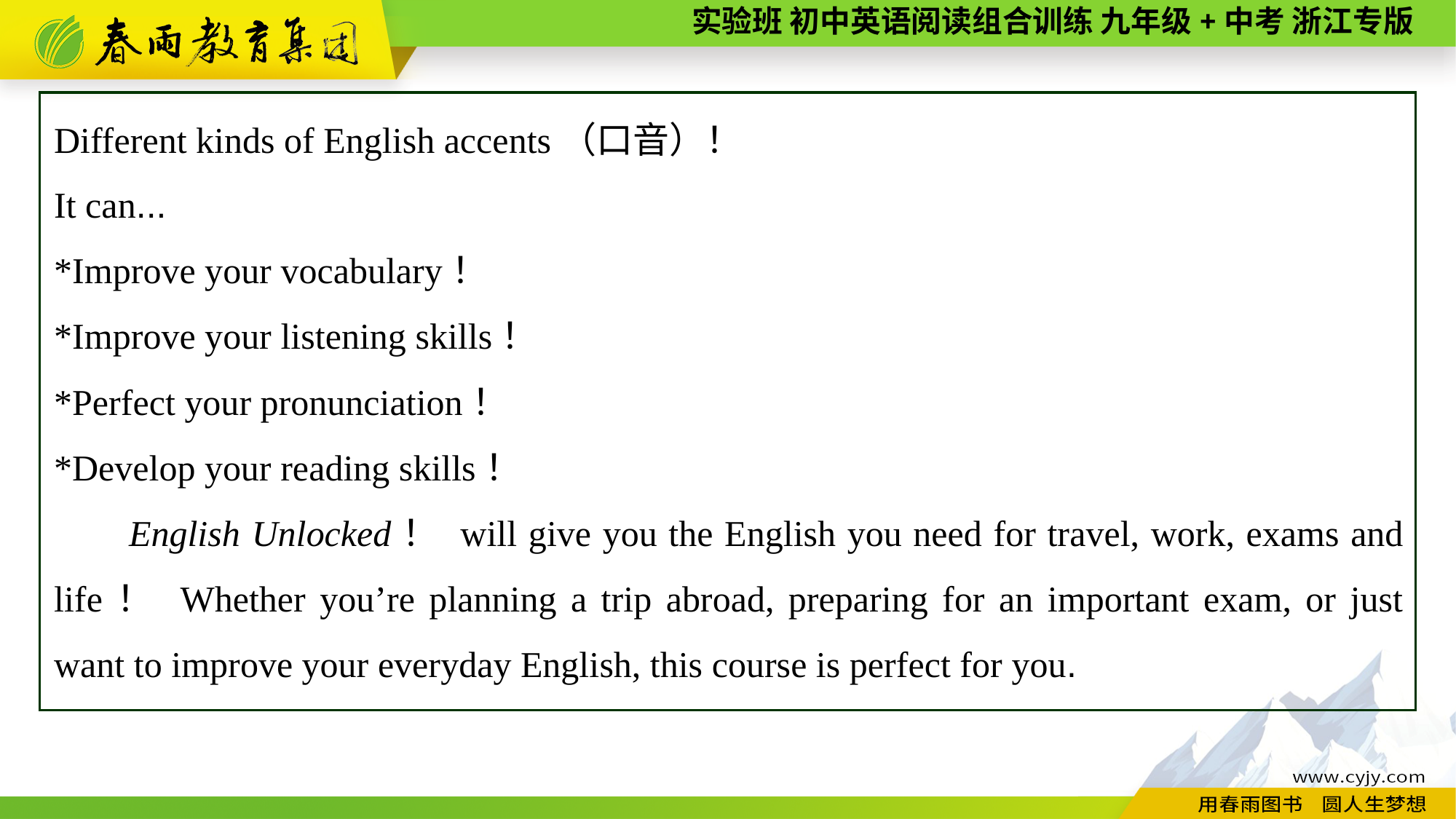

Different kinds of English accents（口音）！
It can...
*Improve your vocabulary！
*Improve your listening skills！
*Perfect your pronunciation！
*Develop your reading skills！
English Unlocked！ will give you the English you need for travel, work, exams and life！ Whether you’re planning a trip abroad, preparing for an important exam, or just want to improve your everyday English, this course is perfect for you.